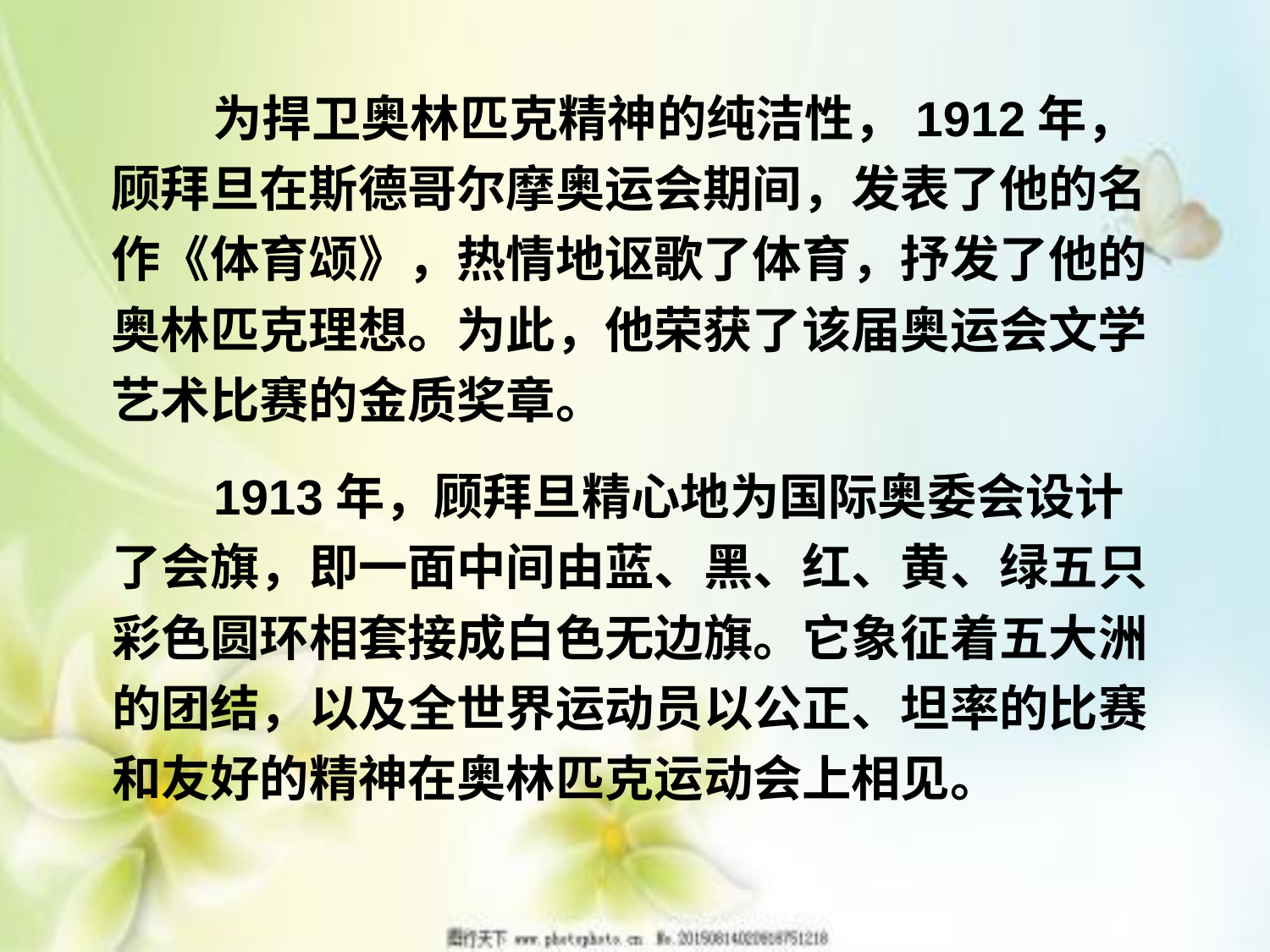

为捍卫奥林匹克精神的纯洁性，1912年，顾拜旦在斯德哥尔摩奥运会期间，发表了他的名作《体育颂》，热情地讴歌了体育，抒发了他的奥林匹克理想。为此，他荣获了该届奥运会文学艺术比赛的金质奖章。
1913年，顾拜旦精心地为国际奥委会设计了会旗，即一面中间由蓝、黑、红、黄、绿五只彩色圆环相套接成白色无边旗。它象征着五大洲的团结，以及全世界运动员以公正、坦率的比赛和友好的精神在奥林匹克运动会上相见。